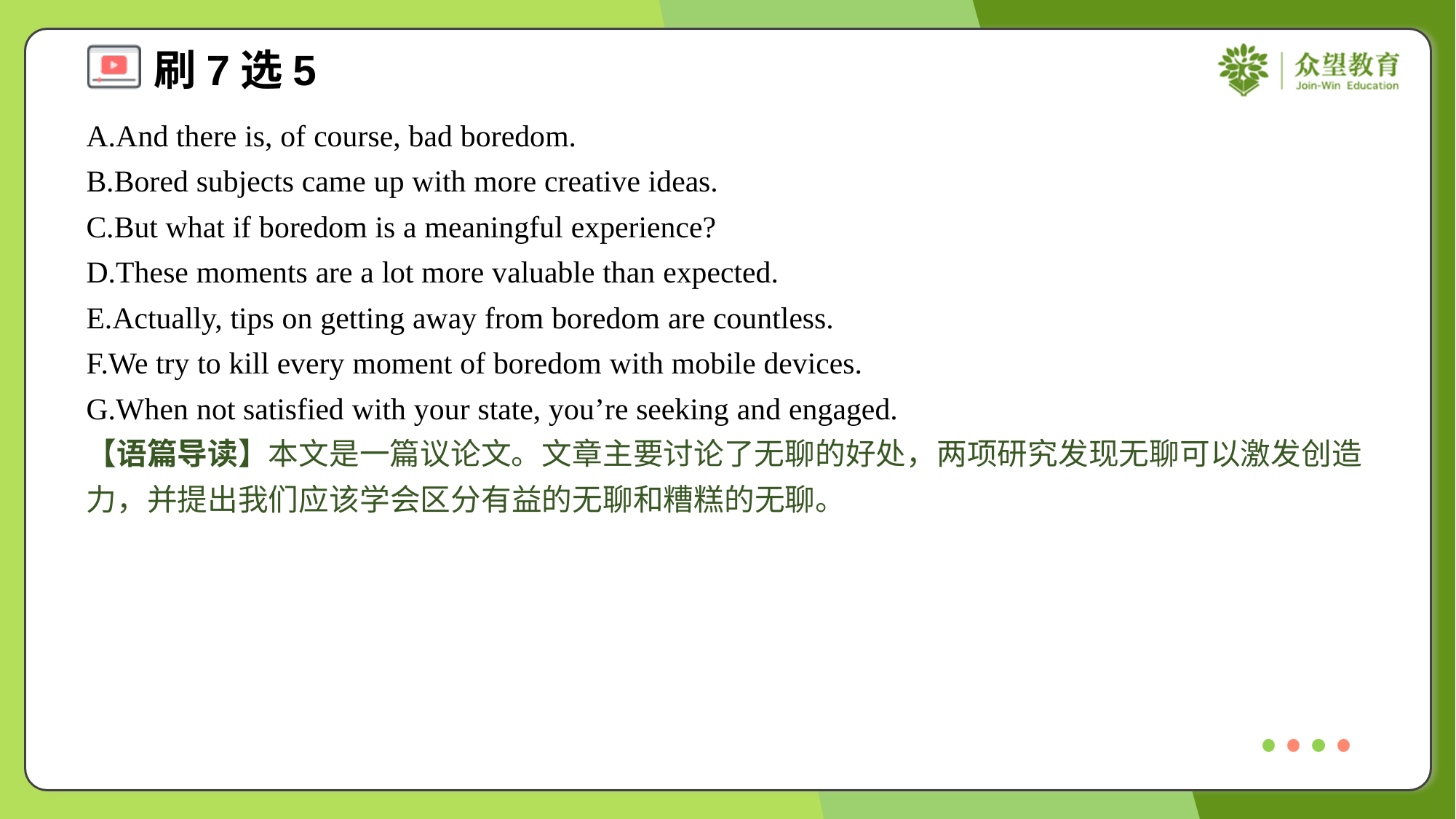

A.And there is, of course, bad boredom.
B.Bored subjects came up with more creative ideas.
C.But what if boredom is a meaningful experience?
D.These moments are a lot more valuable than expected.
E.Actually, tips on getting away from boredom are countless.
F.We try to kill every moment of boredom with mobile devices.
G.When not satisfied with your state, you’re seeking and engaged.
【语篇导读】本文是一篇议论文。文章主要讨论了无聊的好处，两项研究发现无聊可以激发创造力，并提出我们应该学会区分有益的无聊和糟糕的无聊。